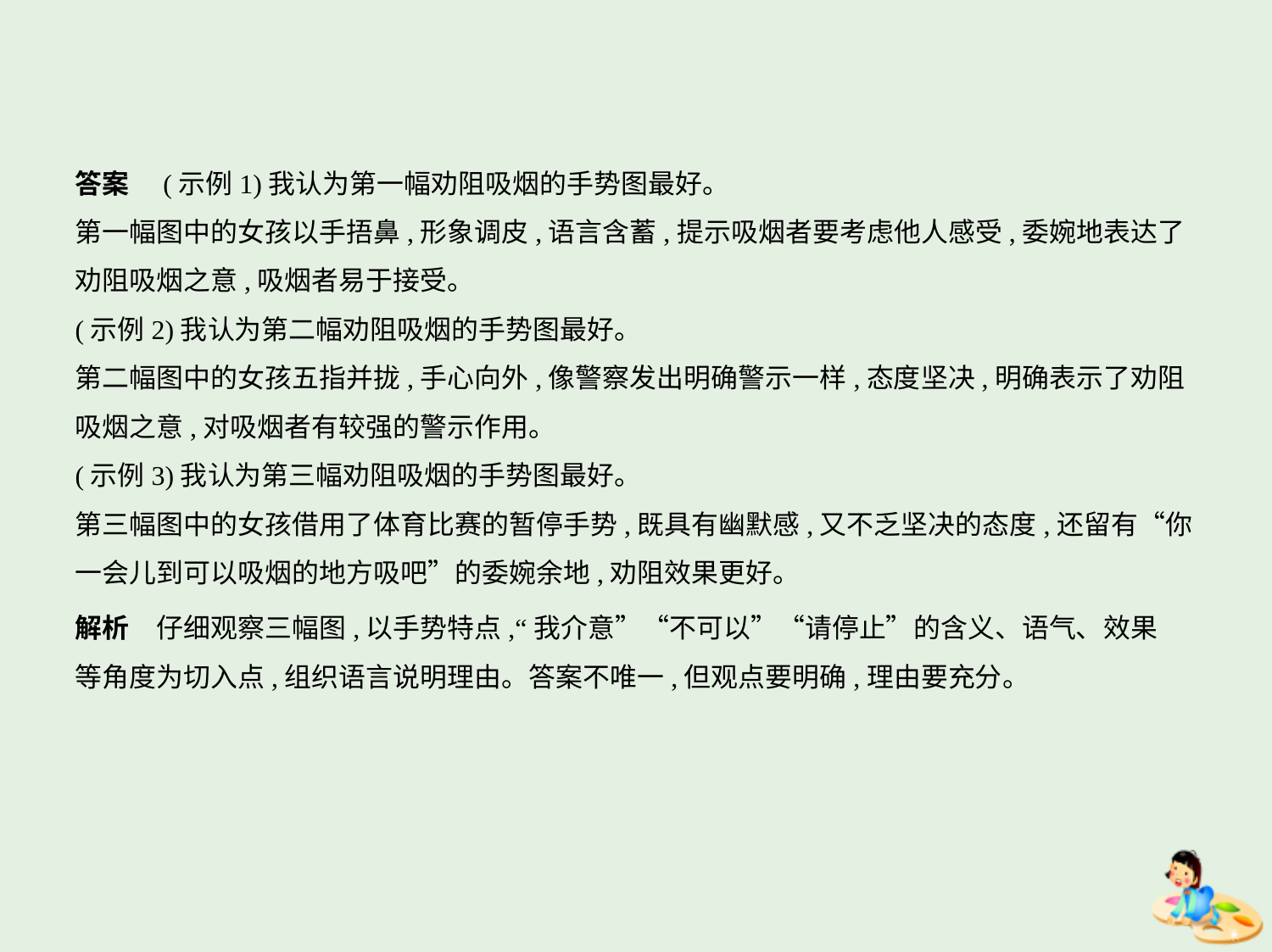

答案　(示例1)我认为第一幅劝阻吸烟的手势图最好。
第一幅图中的女孩以手捂鼻,形象调皮,语言含蓄,提示吸烟者要考虑他人感受,委婉地表达了
劝阻吸烟之意,吸烟者易于接受。
(示例2)我认为第二幅劝阻吸烟的手势图最好。
第二幅图中的女孩五指并拢,手心向外,像警察发出明确警示一样,态度坚决,明确表示了劝阻
吸烟之意,对吸烟者有较强的警示作用。
(示例3)我认为第三幅劝阻吸烟的手势图最好。
第三幅图中的女孩借用了体育比赛的暂停手势,既具有幽默感,又不乏坚决的态度,还留有“你
一会儿到可以吸烟的地方吸吧”的委婉余地,劝阻效果更好。
解析　仔细观察三幅图,以手势特点,“我介意”“不可以”“请停止”的含义、语气、效果
等角度为切入点,组织语言说明理由。答案不唯一,但观点要明确,理由要充分。